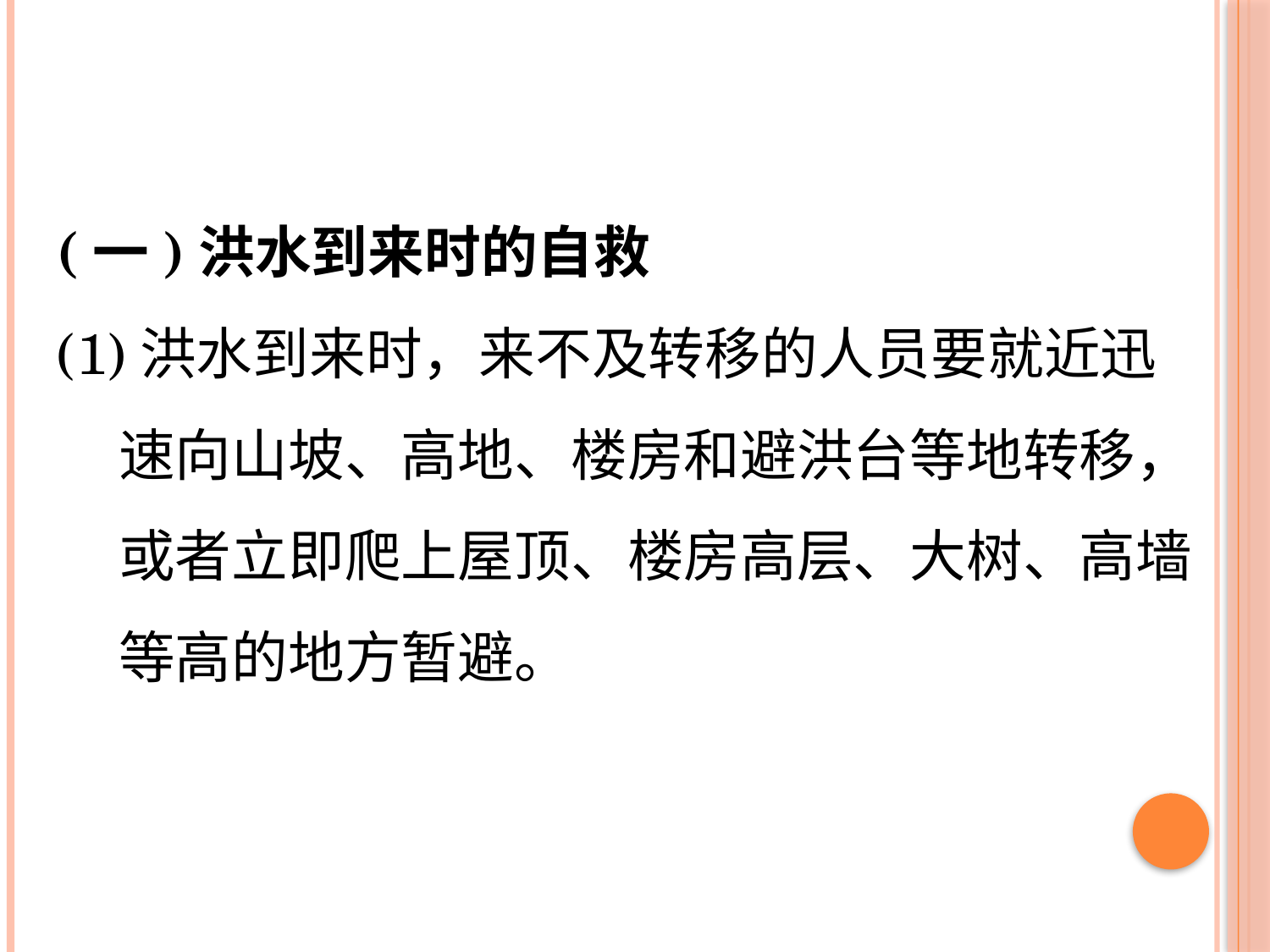

(一)洪水到来时的自救
(1)洪水到来时，来不及转移的人员要就近迅速向山坡、高地、楼房和避洪台等地转移，或者立即爬上屋顶、楼房高层、大树、高墙等高的地方暂避。